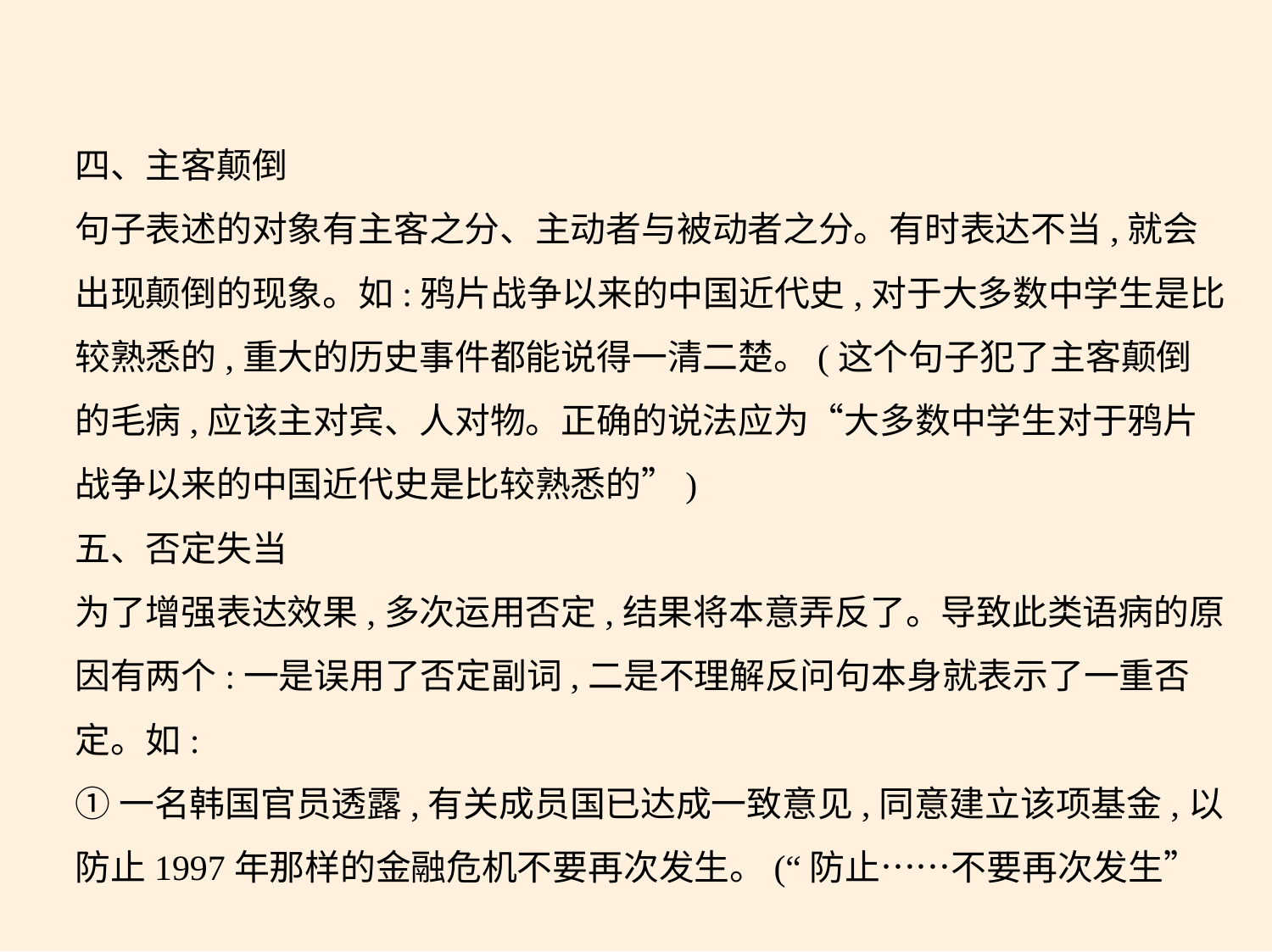

四、主客颠倒
句子表述的对象有主客之分、主动者与被动者之分。有时表达不当,就会
出现颠倒的现象。如:鸦片战争以来的中国近代史,对于大多数中学生是比
较熟悉的,重大的历史事件都能说得一清二楚。(这个句子犯了主客颠倒
的毛病,应该主对宾、人对物。正确的说法应为“大多数中学生对于鸦片
战争以来的中国近代史是比较熟悉的”)
五、否定失当
为了增强表达效果,多次运用否定,结果将本意弄反了。导致此类语病的原
因有两个:一是误用了否定副词,二是不理解反问句本身就表示了一重否
定。如:
①一名韩国官员透露,有关成员国已达成一致意见,同意建立该项基金,以
防止1997年那样的金融危机不要再次发生。(“防止……不要再次发生”